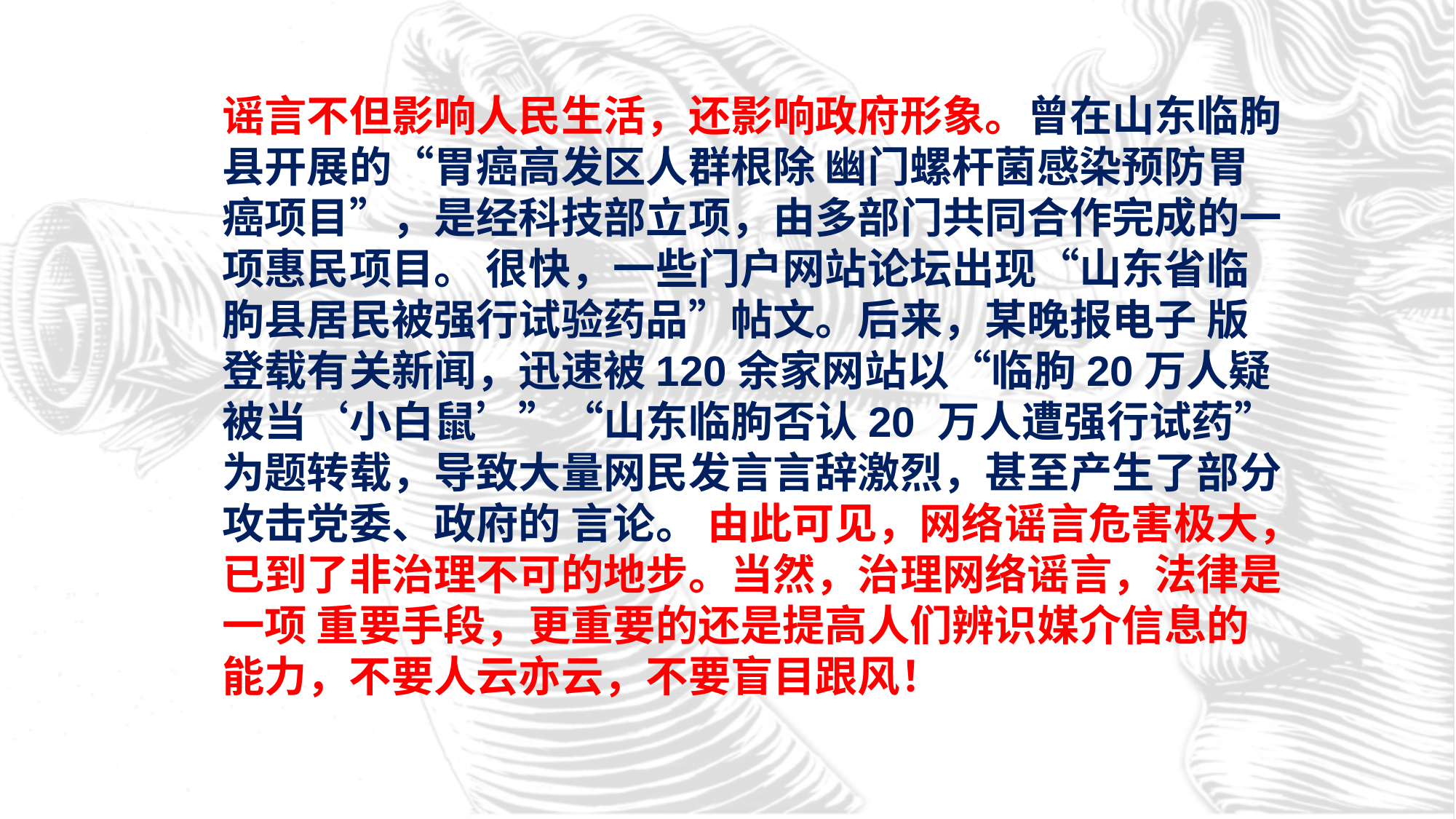

谣言不但影响人民生活，还影响政府形象。曾在山东临朐县开展的“胃癌高发区人群根除 幽门螺杆菌感染预防胃癌项目”，是经科技部立项，由多部门共同合作完成的一项惠民项目。 很快，一些门户网站论坛出现“山东省临朐县居民被强行试验药品”帖文。后来，某晚报电子 版登载有关新闻，迅速被120余家网站以“临朐20万人疑被当‘小白鼠’”“山东临朐否认20 万人遭强行试药”为题转载，导致大量网民发言言辞激烈，甚至产生了部分攻击党委、政府的 言论。 由此可见，网络谣言危害极大，已到了非治理不可的地步。当然，治理网络谣言，法律是一项 重要手段，更重要的还是提高人们辨识媒介信息的能力，不要人云亦云，不要盲目跟风！